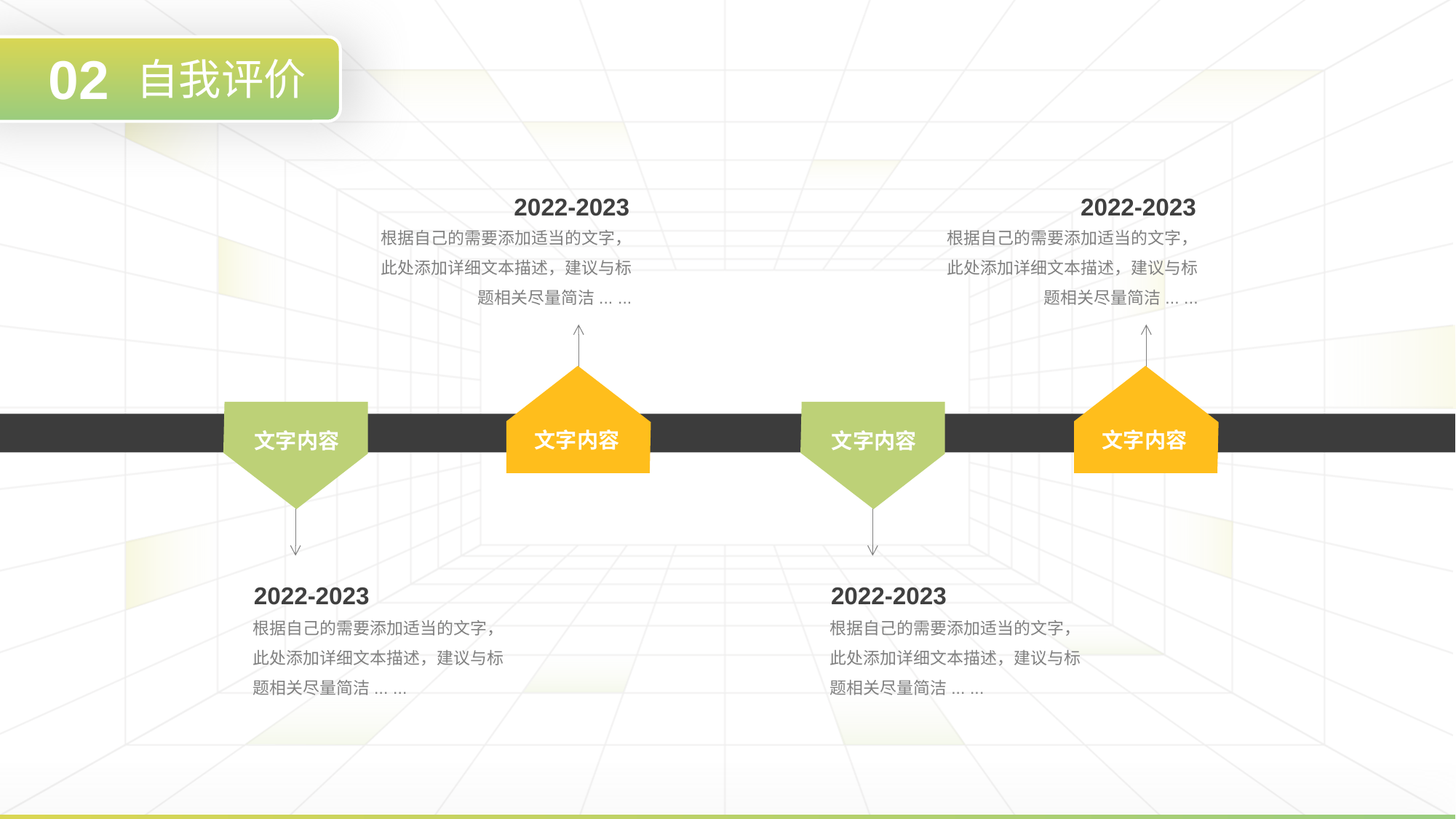

02
自我评价
根据自己的需要添加适当的文字，此处添加详细文本描述，建议与标题相关尽量简洁... ...
2022-2023
根据自己的需要添加适当的文字，此处添加详细文本描述，建议与标题相关尽量简洁... ...
2022-2023

文字内容
文字内容
文字内容
文字内容
2022-2023
2022-2023
根据自己的需要添加适当的文字，此处添加详细文本描述，建议与标题相关尽量简洁... ...
根据自己的需要添加适当的文字，此处添加详细文本描述，建议与标题相关尽量简洁... ...